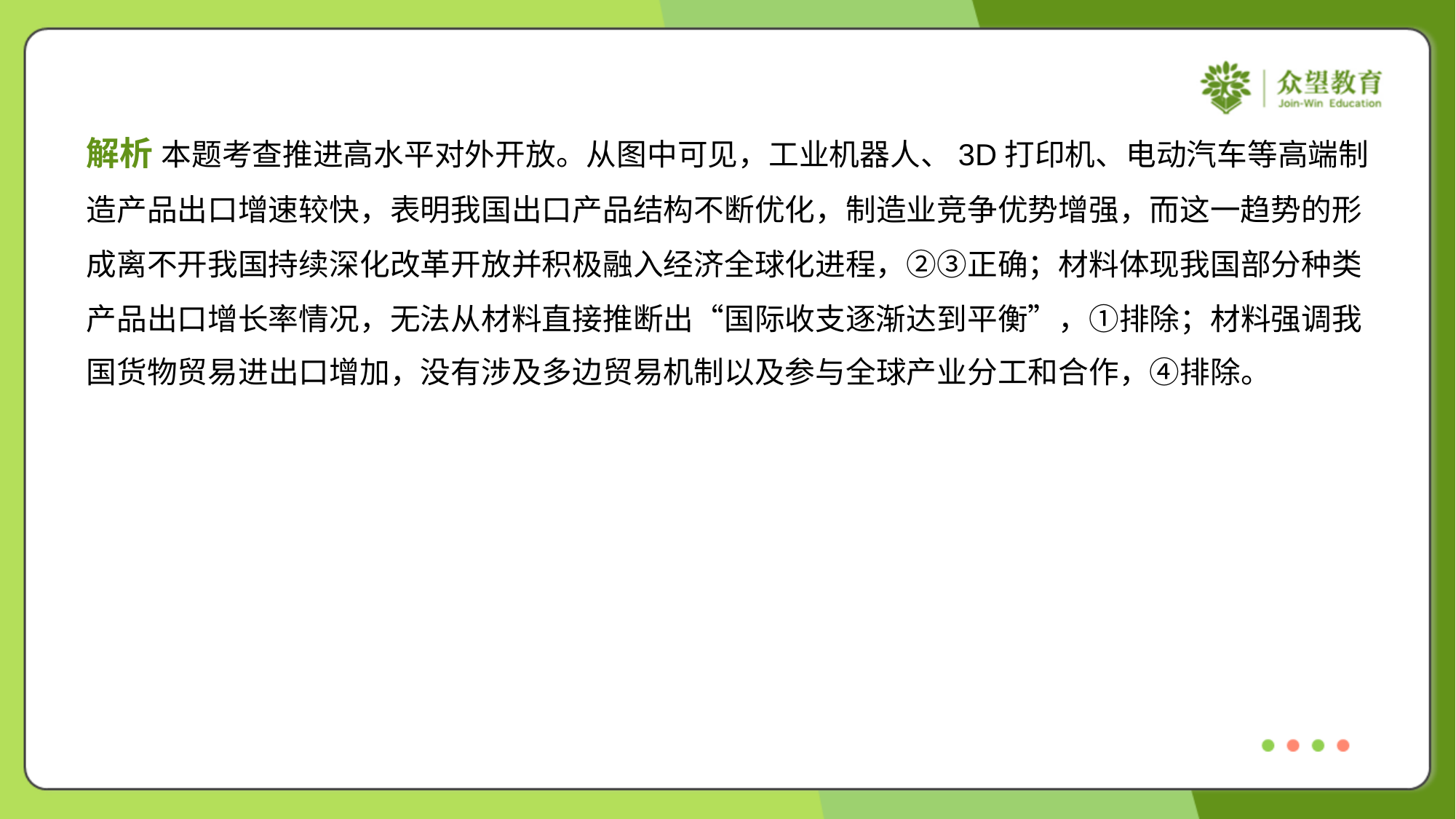

解析 本题考查推进高水平对外开放。从图中可见，工业机器人、3D打印机、电动汽车等高端制
造产品出口增速较快，表明我国出口产品结构不断优化，制造业竞争优势增强，而这一趋势的形
成离不开我国持续深化改革开放并积极融入经济全球化进程，②③正确；材料体现我国部分种类
产品出口增长率情况，无法从材料直接推断出“国际收支逐渐达到平衡”，①排除；材料强调我
国货物贸易进出口增加，没有涉及多边贸易机制以及参与全球产业分工和合作，④排除。